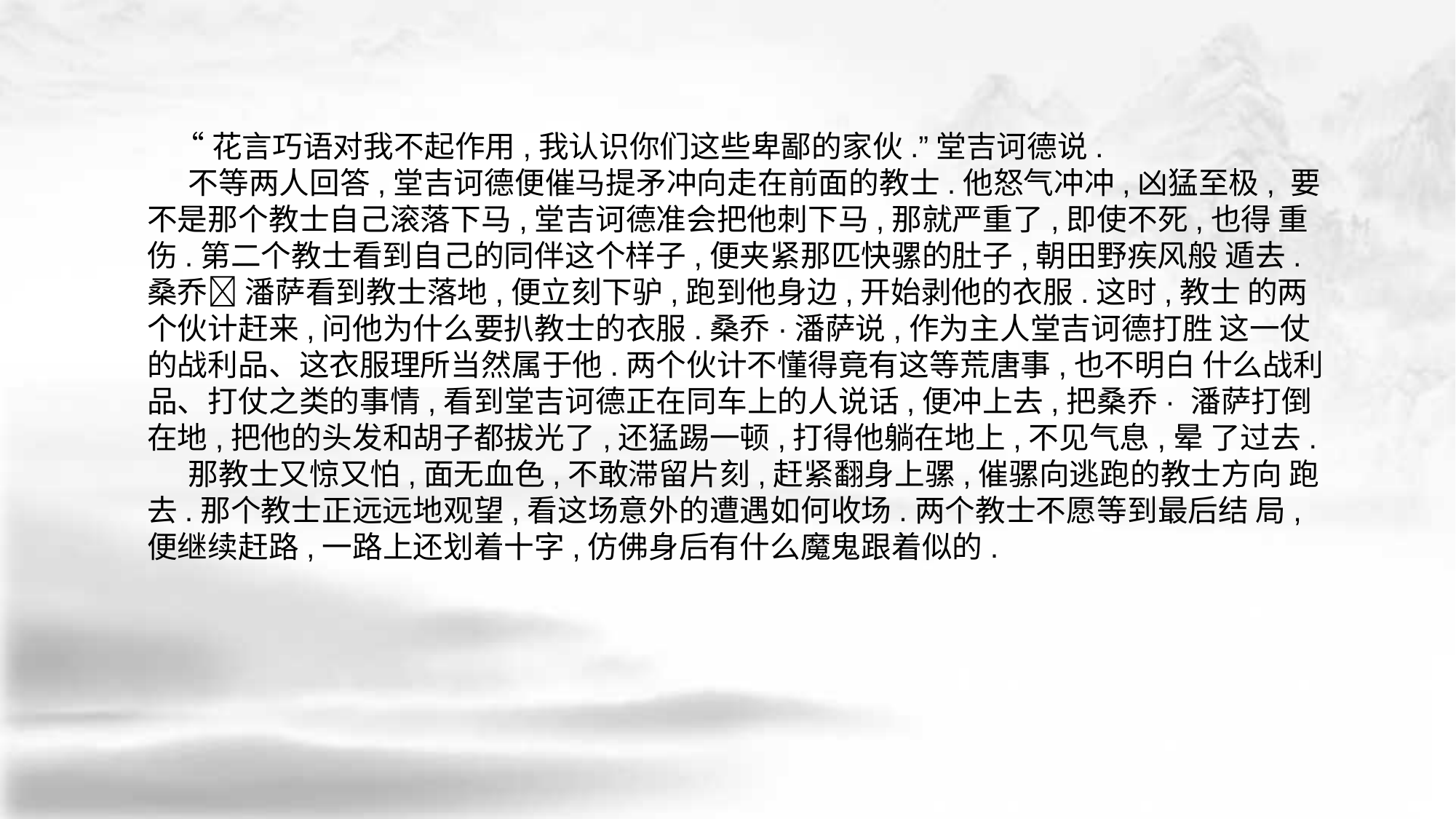

“花言巧语对我不起作用,我认识你们这些卑鄙的家伙.”堂吉诃德说.
     不等两人回答,堂吉诃德便催马提矛冲向走在前面的教士.他怒气冲冲,凶猛至极, 要不是那个教士自己滚落下马,堂吉诃德准会把他刺下马,那就严重了,即使不死,也得 重伤.第二个教士看到自己的同伴这个样子,便夹紧那匹快骡的肚子,朝田野疾风般 遁去. 桑乔􀅰 潘萨看到教士落地,便立刻下驴,跑到他身边,开始剥他的衣服.这时,教士 的两个伙计赶来,问他为什么要扒教士的衣服.桑乔·潘萨说,作为主人堂吉诃德打胜 这一仗的战利品、这衣服理所当然属于他.两个伙计不懂得竟有这等荒唐事,也不明白 什么战利品、打仗之类的事情,看到堂吉诃德正在同车上的人说话,便冲上去,把桑乔· 潘萨打倒在地,把他的头发和胡子都拔光了,还猛踢一顿,打得他躺在地上,不见气息,晕 了过去.
     那教士又惊又怕,面无血色,不敢滞留片刻,赶紧翻身上骡,催骡向逃跑的教士方向 跑去.那个教士正远远地观望,看这场意外的遭遇如何收场.两个教士不愿等到最后结 局,便继续赶路,一路上还划着十字,仿佛身后有什么魔鬼跟着似的.